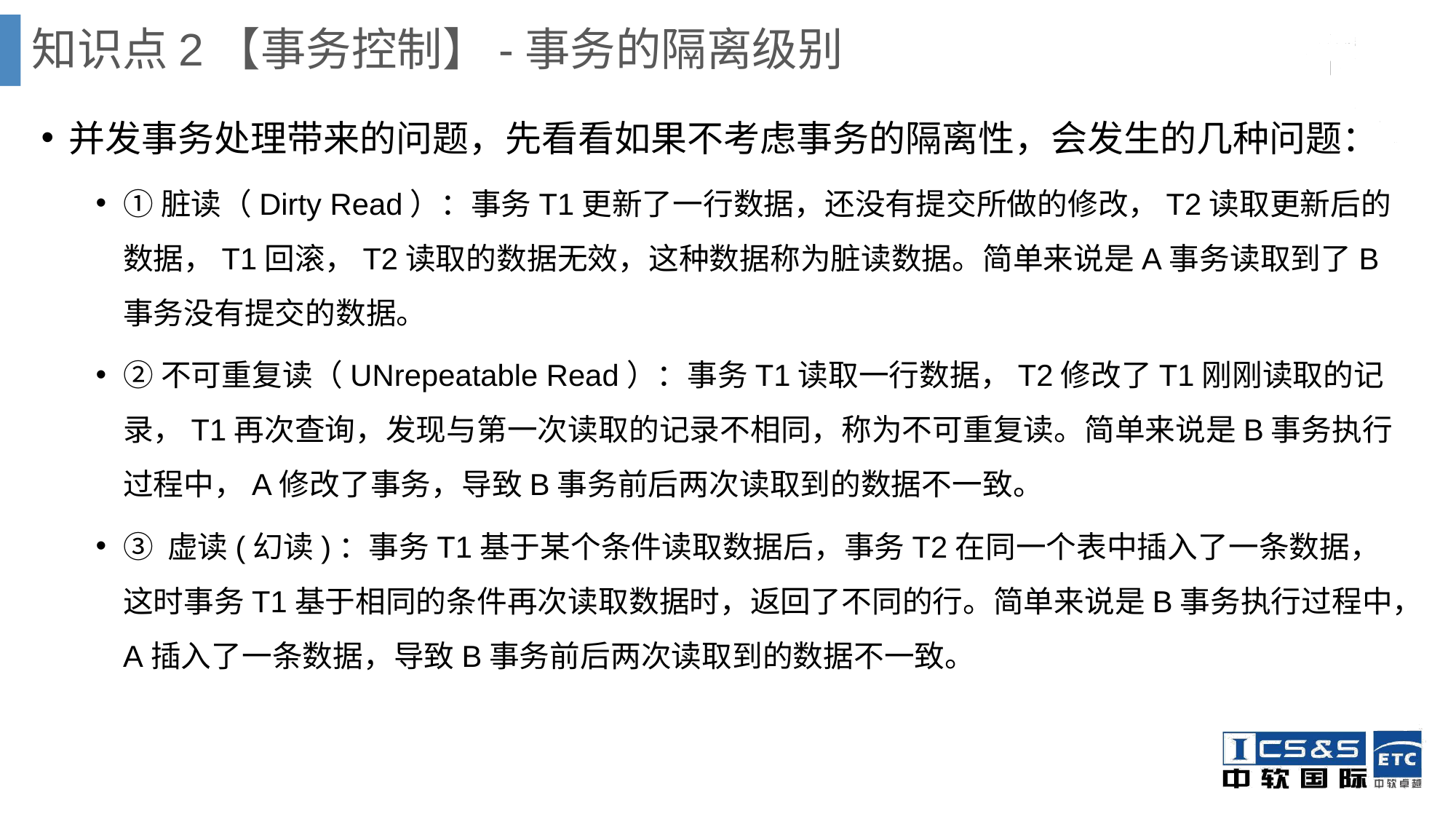

知识点2【事务控制】-事务的隔离级别
并发事务处理带来的问题，先看看如果不考虑事务的隔离性，会发生的几种问题：
①脏读（Dirty Read）：事务T1更新了一行数据，还没有提交所做的修改，T2读取更新后的数据，T1回滚，T2读取的数据无效，这种数据称为脏读数据。简单来说是A事务读取到了B事务没有提交的数据。
②不可重复读（UNrepeatable Read）：事务T1读取一行数据，T2修改了T1刚刚读取的记录，T1再次查询，发现与第一次读取的记录不相同，称为不可重复读。简单来说是B事务执行过程中，A修改了事务，导致B事务前后两次读取到的数据不一致。
③ 虚读(幻读)：事务T1基于某个条件读取数据后，事务T2在同一个表中插入了一条数据，这时事务T1基于相同的条件再次读取数据时，返回了不同的行。简单来说是B事务执行过程中，A插入了一条数据，导致B事务前后两次读取到的数据不一致。